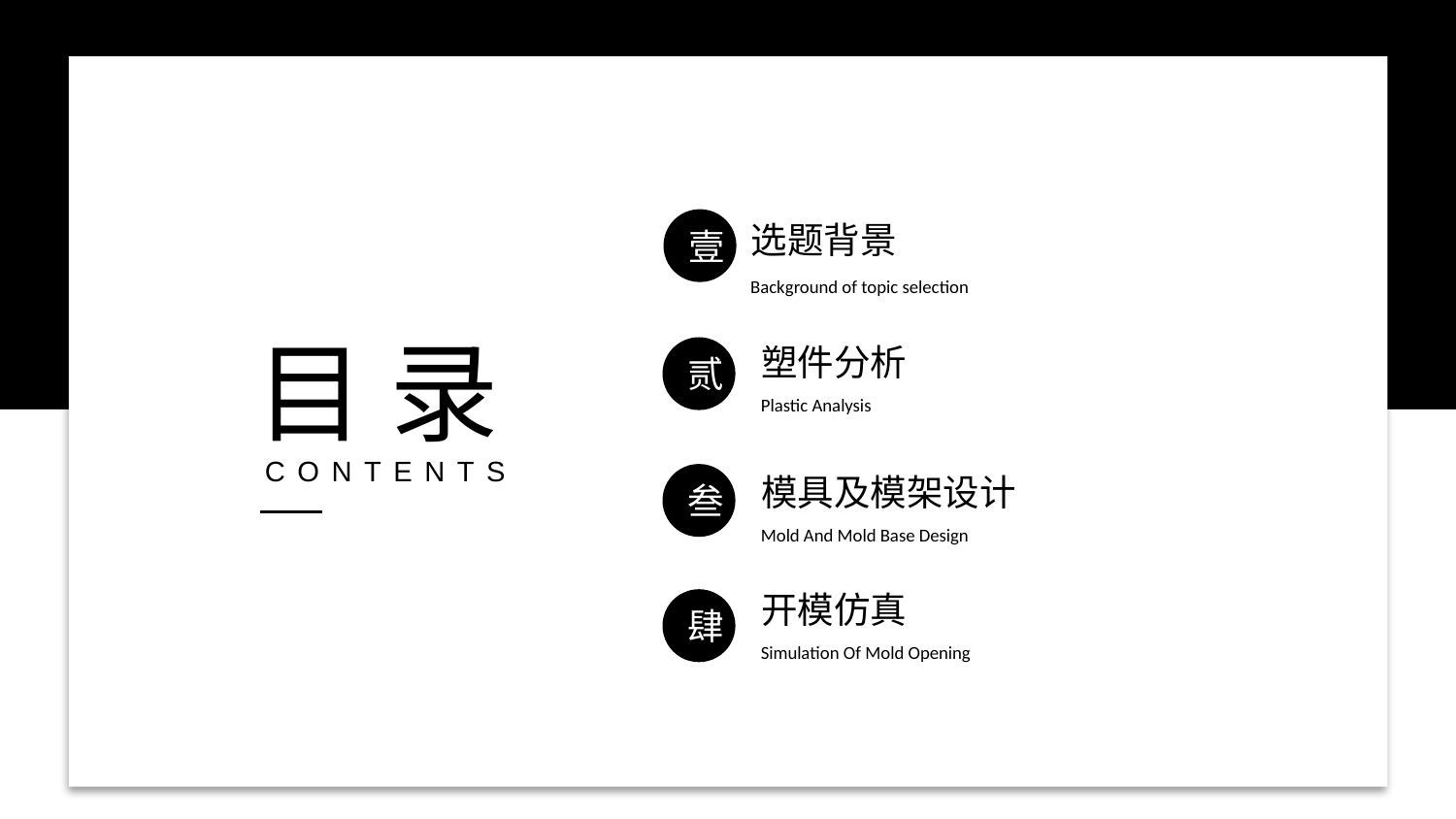

壹
选题背景
Background of topic selection
目 录
塑件分析
贰
Plastic Analysis
CONTENTS
模具及模架设计
叁
Mold And Mold Base Design
开模仿真
肆
Simulation Of Mold Opening